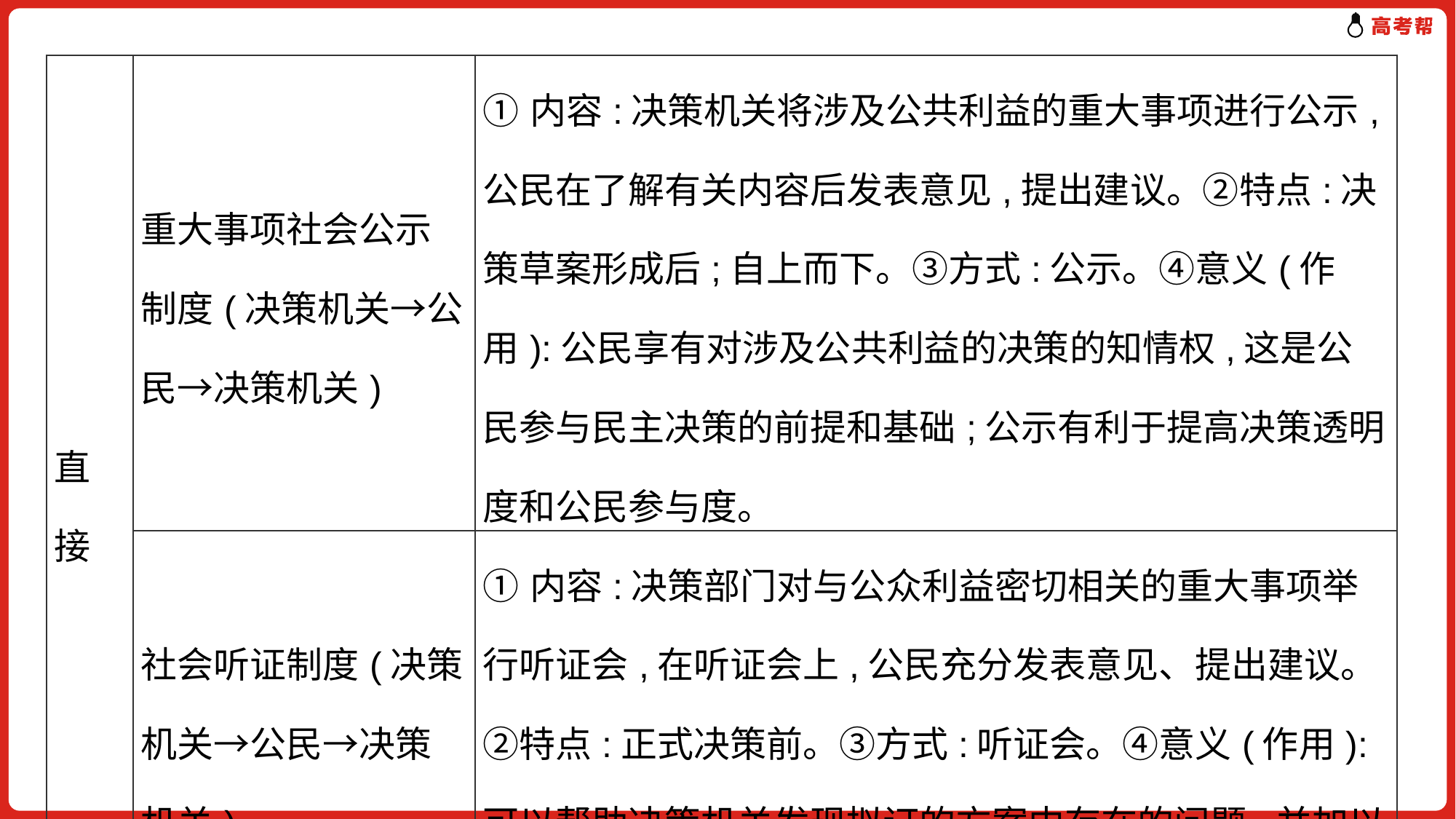

| 直接 | 重大事项社会公示制度(决策机关→公民→决策机关) | ①内容:决策机关将涉及公共利益的重大事项进行公示,公民在了解有关内容后发表意见,提出建议。②特点:决策草案形成后;自上而下。③方式:公示。④意义(作用):公民享有对涉及公共利益的决策的知情权,这是公民参与民主决策的前提和基础;公示有利于提高决策透明度和公民参与度。 |
| --- | --- | --- |
|  | 社会听证制度(决策机关→公民→决策机关) | ①内容:决策部门对与公众利益密切相关的重大事项举行听证会,在听证会上,公民充分发表意见、提出建议。②特点:正式决策前。③方式:听证会。④意义(作用):可以帮助决策机关发现拟订的方案中存在的问题,并加以修正、完善;听证于民是为了决策利民。 |